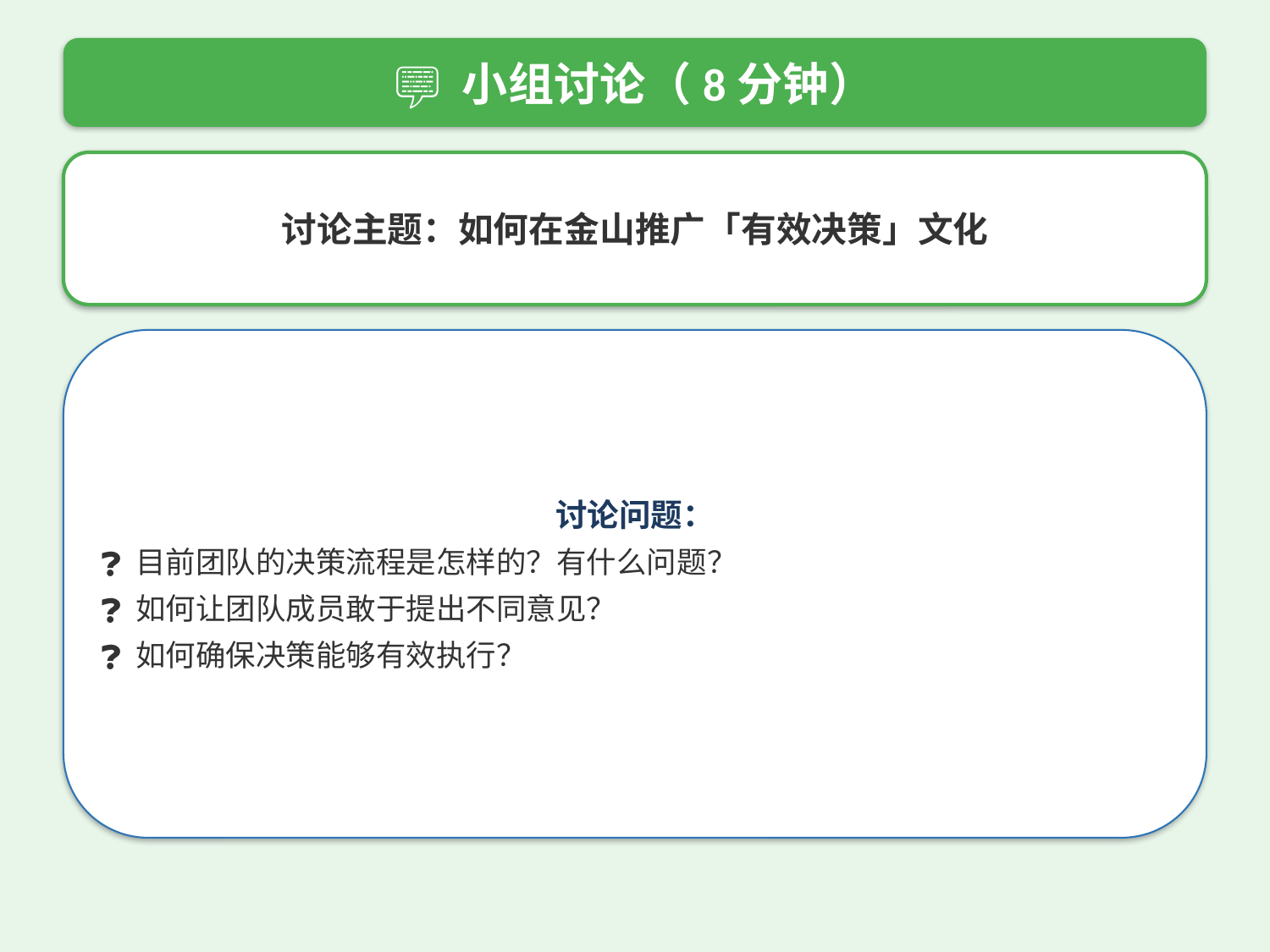

💬 小组讨论（8分钟）
讨论主题：如何在金山推广「有效决策」文化
讨论问题：
❓ 目前团队的决策流程是怎样的？有什么问题？
❓ 如何让团队成员敢于提出不同意见？
❓ 如何确保决策能够有效执行？